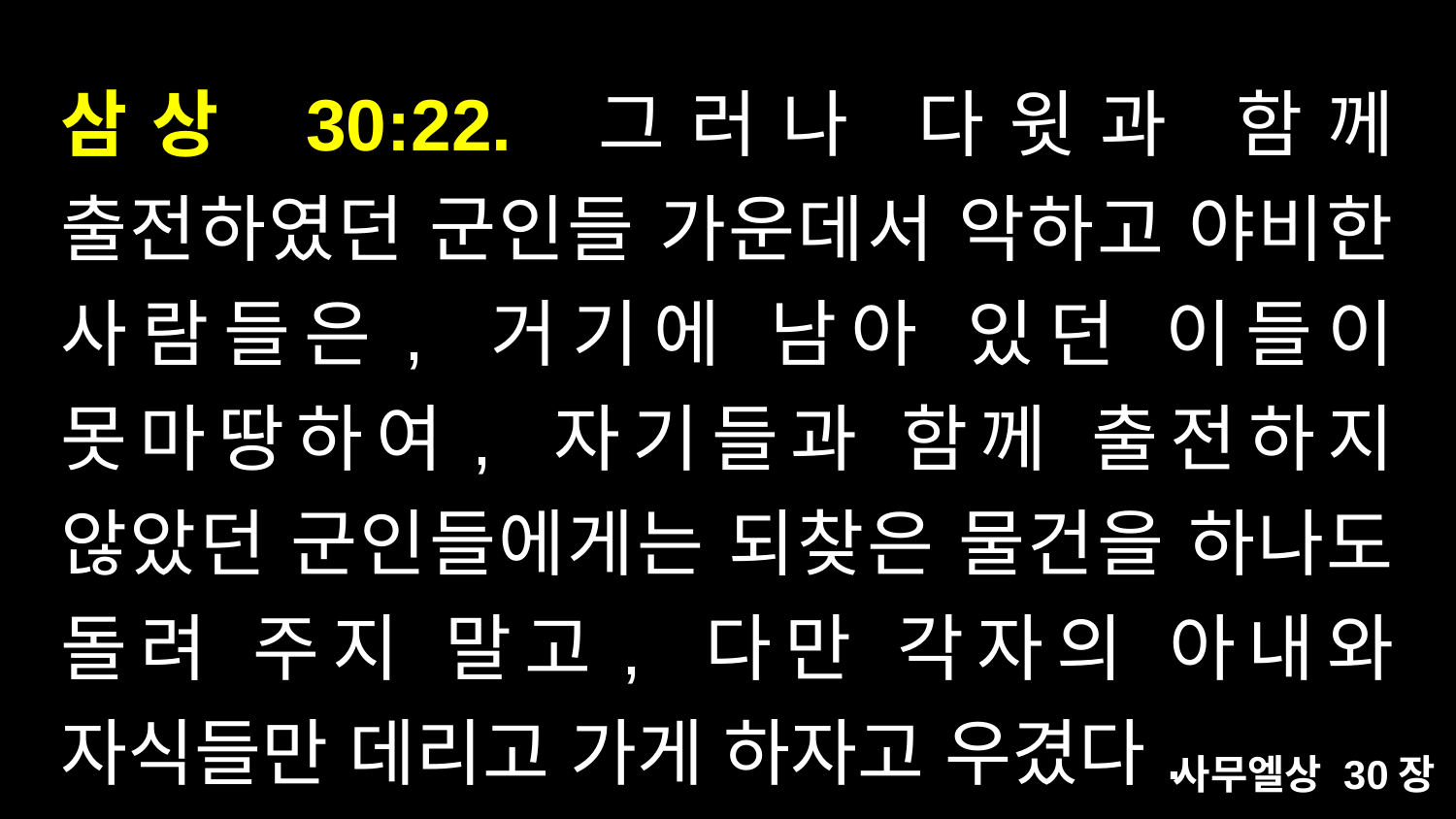

# 삼상 30:22. 그러나 다윗과 함께 출전하였던 군인들 가운데서 악하고 야비한 사람들은, 거기에 남아 있던 이들이 못마땅하여, 자기들과 함께 출전하지 않았던 군인들에게는 되찾은 물건을 하나도 돌려 주지 말고, 다만 각자의 아내와 자식들만 데리고 가게 하자고 우겼다.
사무엘상 30장